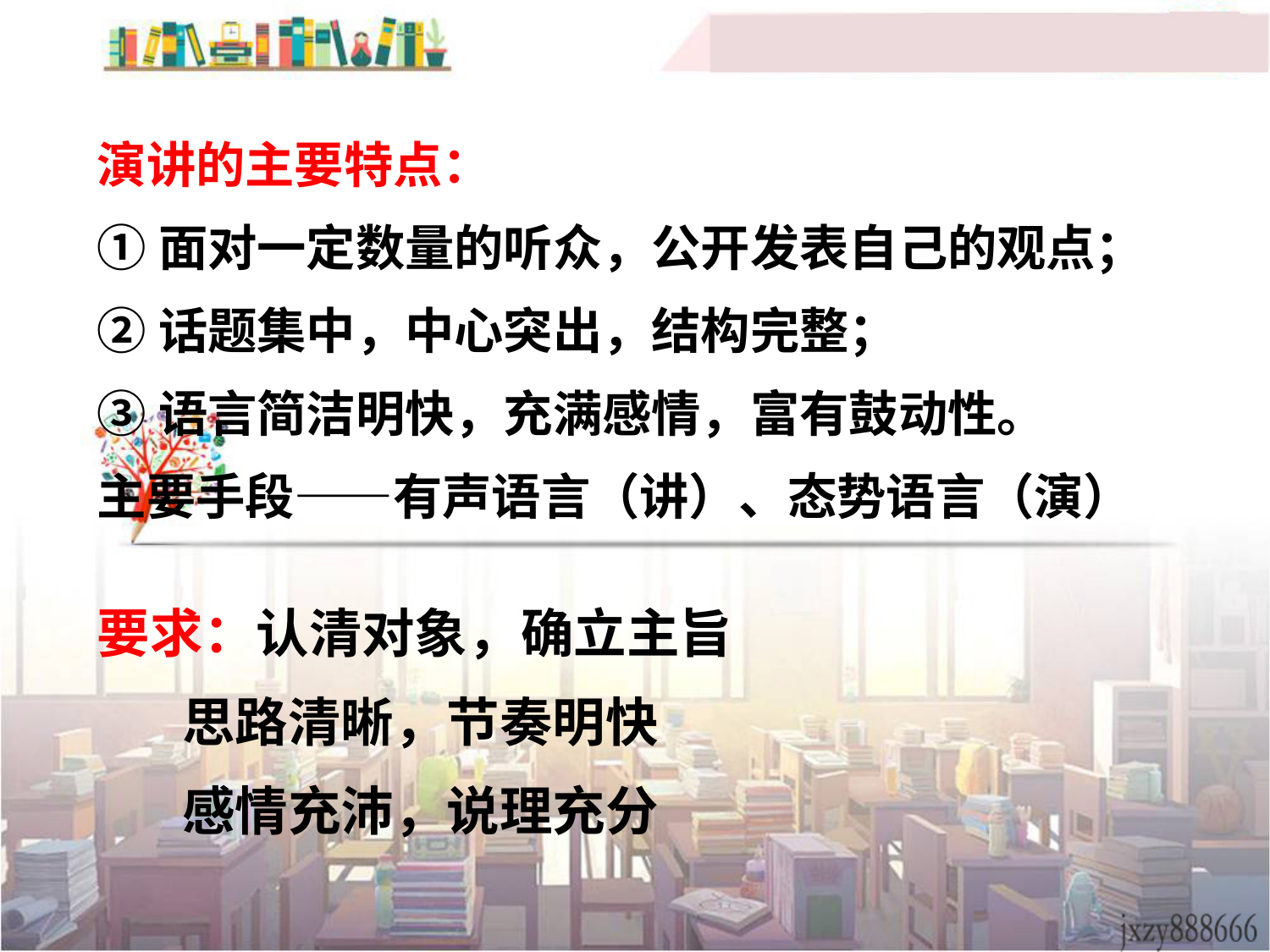

演讲的主要特点：
①面对一定数量的听众，公开发表自己的观点；
②话题集中，中心突出，结构完整；
③语言简洁明快，充满感情，富有鼓动性。
主要手段——有声语言（讲）、态势语言（演）
要求：认清对象，确立主旨
      思路清晰，节奏明快
      感情充沛，说理充分